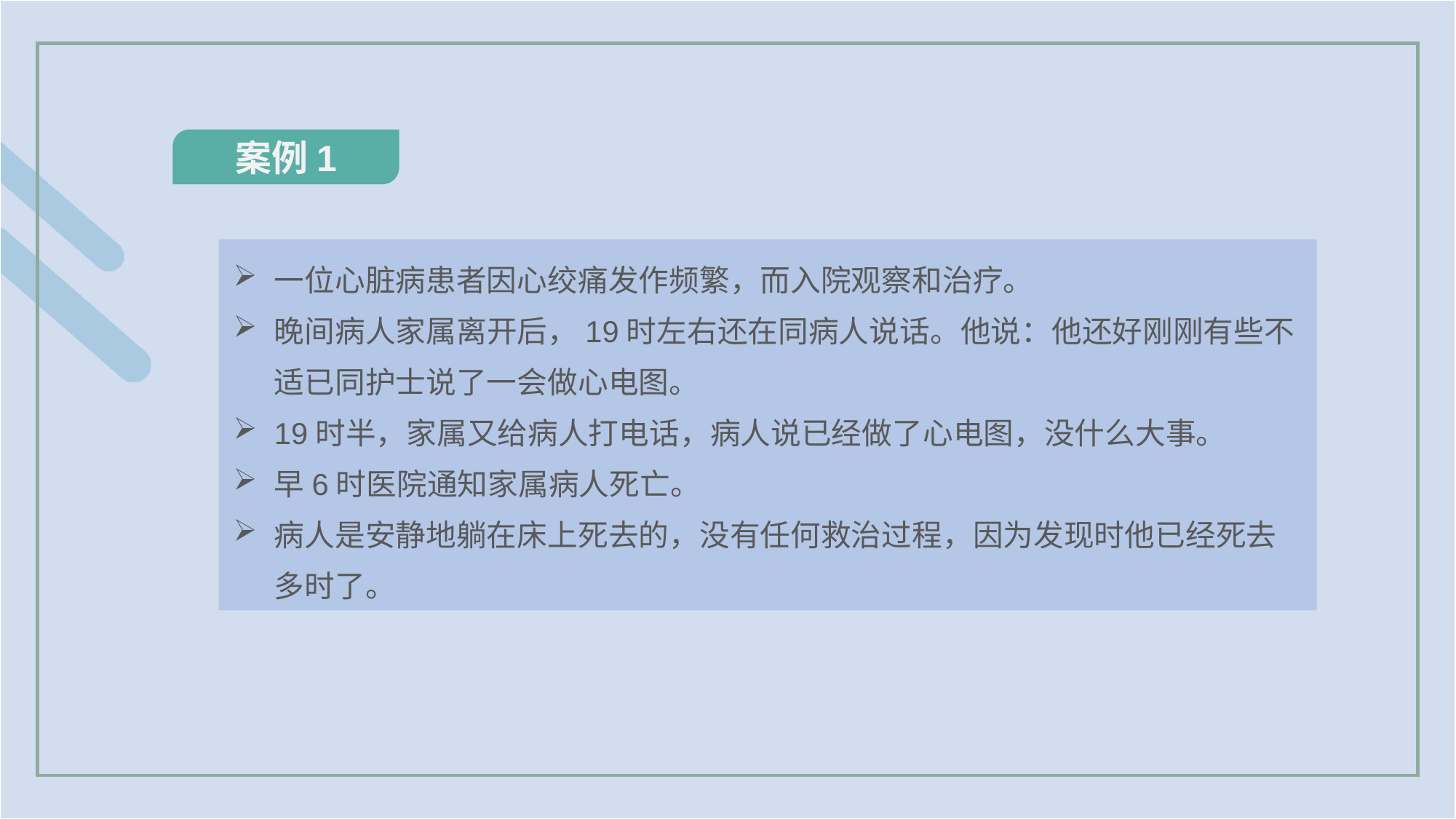

案例1
一位心脏病患者因心绞痛发作频繁，而入院观察和治疗。
晚间病人家属离开后，19时左右还在同病人说话。他说：他还好刚刚有些不适已同护士说了一会做心电图。
19时半，家属又给病人打电话，病人说已经做了心电图，没什么大事。
早6时医院通知家属病人死亡。
病人是安静地躺在床上死去的，没有任何救治过程，因为发现时他已经死去多时了。